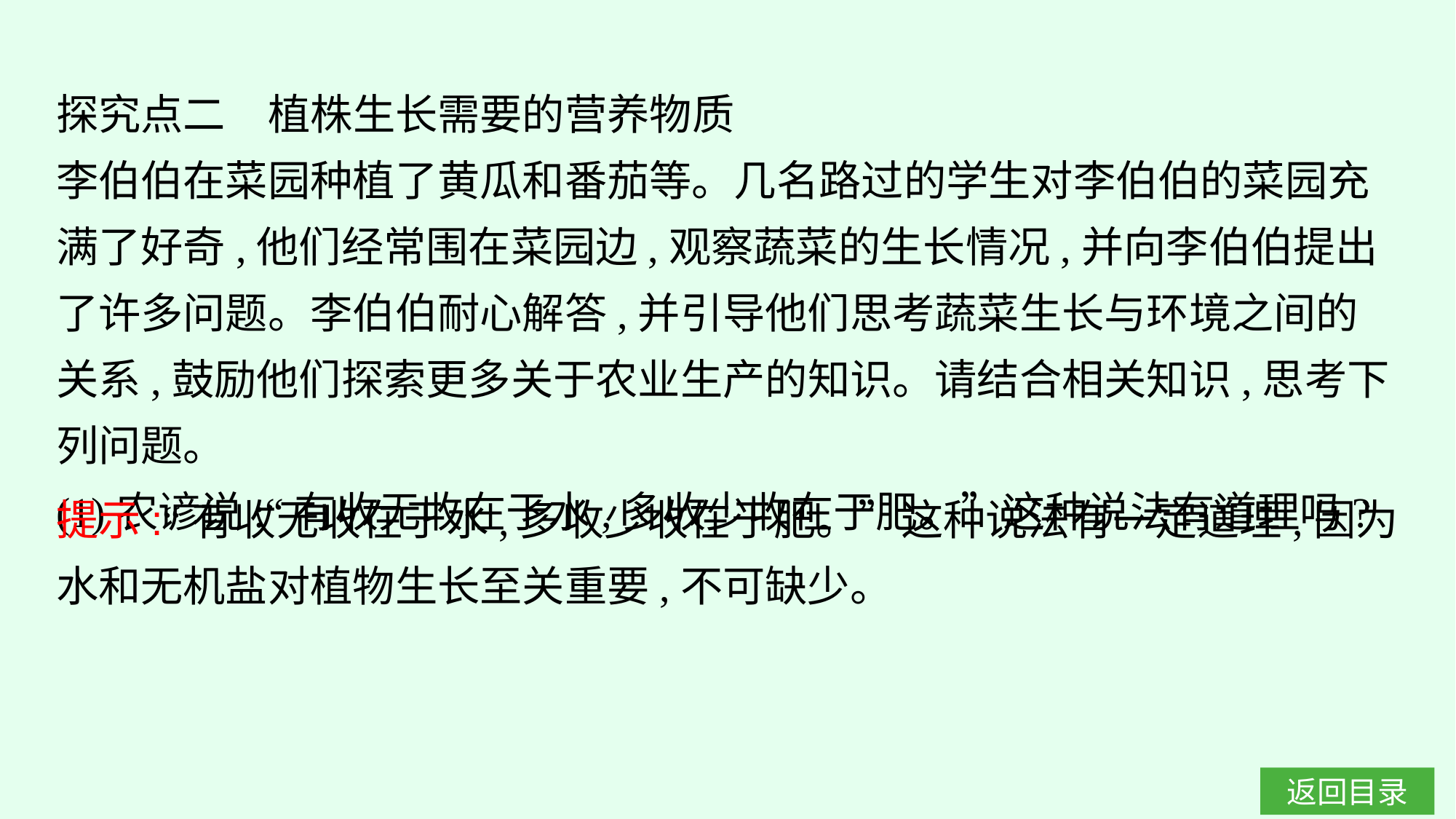

探究点二　植株生长需要的营养物质
李伯伯在菜园种植了黄瓜和番茄等。几名路过的学生对李伯伯的菜园充满了好奇,他们经常围在菜园边,观察蔬菜的生长情况,并向李伯伯提出了许多问题。李伯伯耐心解答,并引导他们思考蔬菜生长与环境之间的关系,鼓励他们探索更多关于农业生产的知识。请结合相关知识,思考下列问题。
(1)农谚说:“有收无收在于水,多收少收在于肥。”这种说法有道理吗?
提示:“有收无收在于水,多收少收在于肥。”这种说法有一定道理,因为水和无机盐对植物生长至关重要,不可缺少。